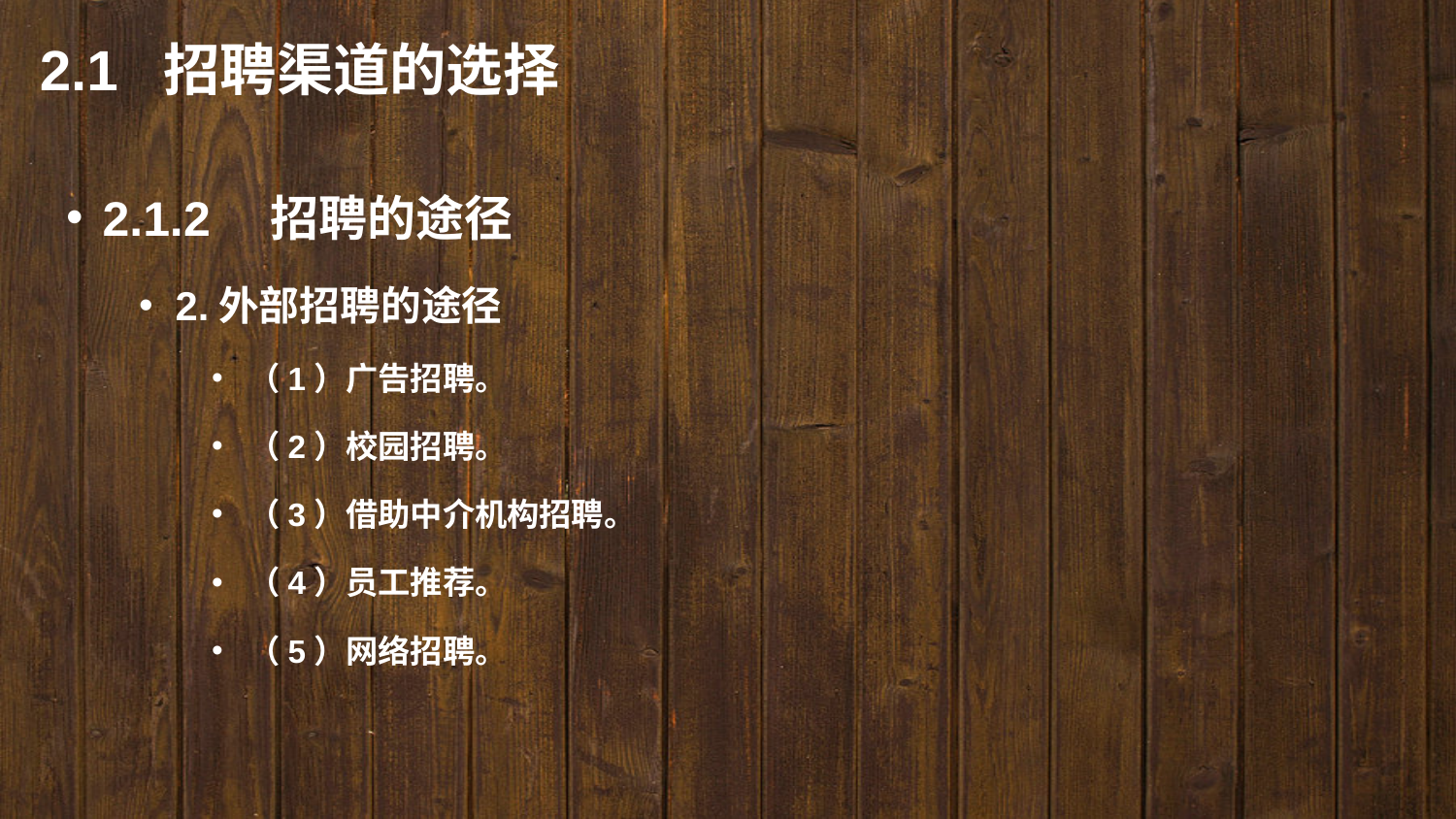

2.1  招聘渠道的选择
2.1.2　招聘的途径
2.外部招聘的途径
（1）广告招聘。
（2）校园招聘。
（3）借助中介机构招聘。
（4）员工推荐。
（5）网络招聘。